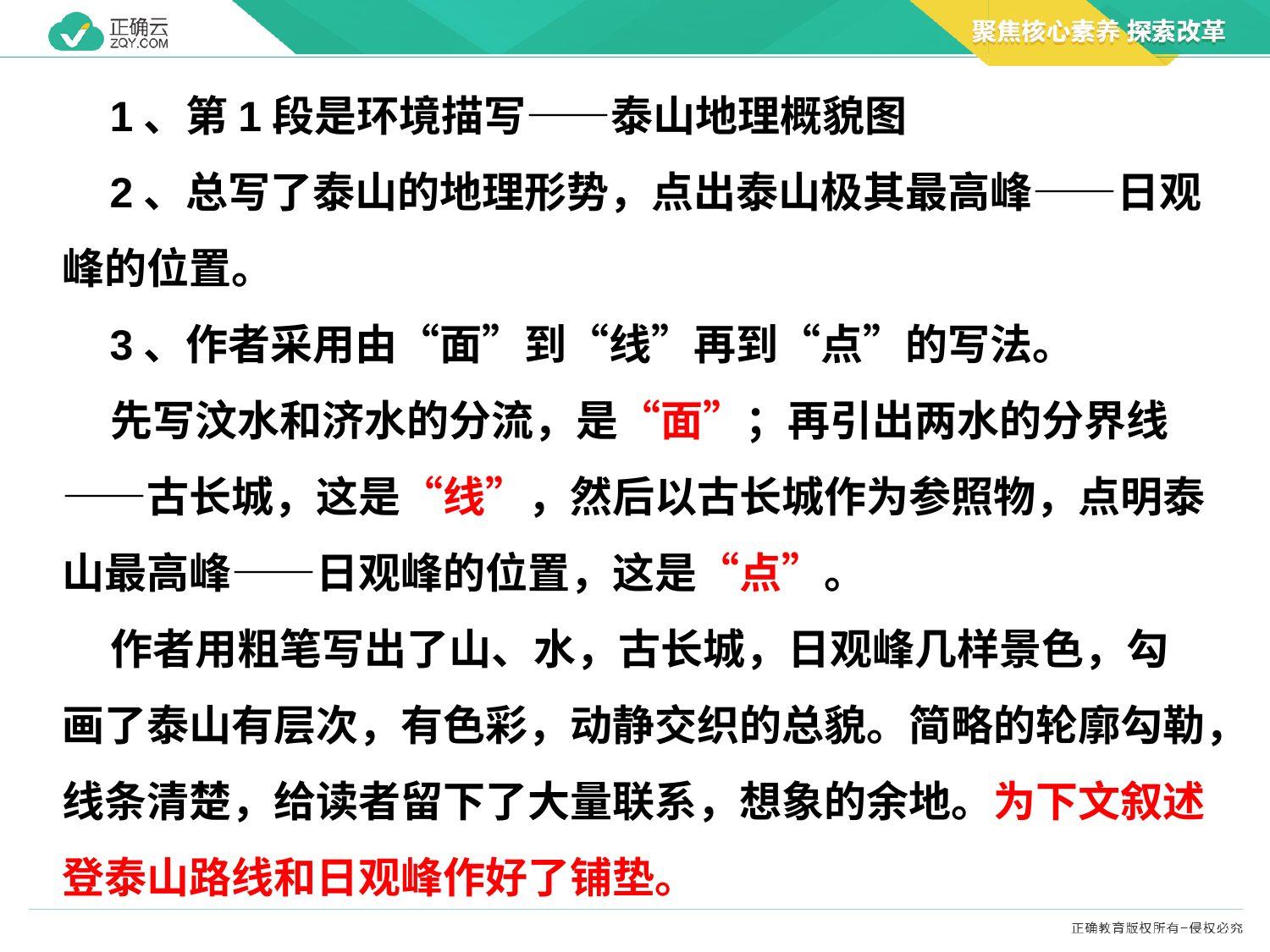

1、第1段是环境描写——泰山地理概貌图
    2、总写了泰山的地理形势，点出泰山极其最高峰——日观峰的位置。
    3、作者采用由“面”到“线”再到“点”的写法。
    先写汶水和济水的分流，是“面”；再引出两水的分界线——古长城，这是“线”，然后以古长城作为参照物，点明泰山最高峰——日观峰的位置，这是“点”。
    作者用粗笔写出了山、水，古长城，日观峰几样景色，勾画了泰山有层次，有色彩，动静交织的总貌。简略的轮廓勾勒，线条清楚，给读者留下了大量联系，想象的余地。为下文叙述登泰山路线和日观峰作好了铺垫。